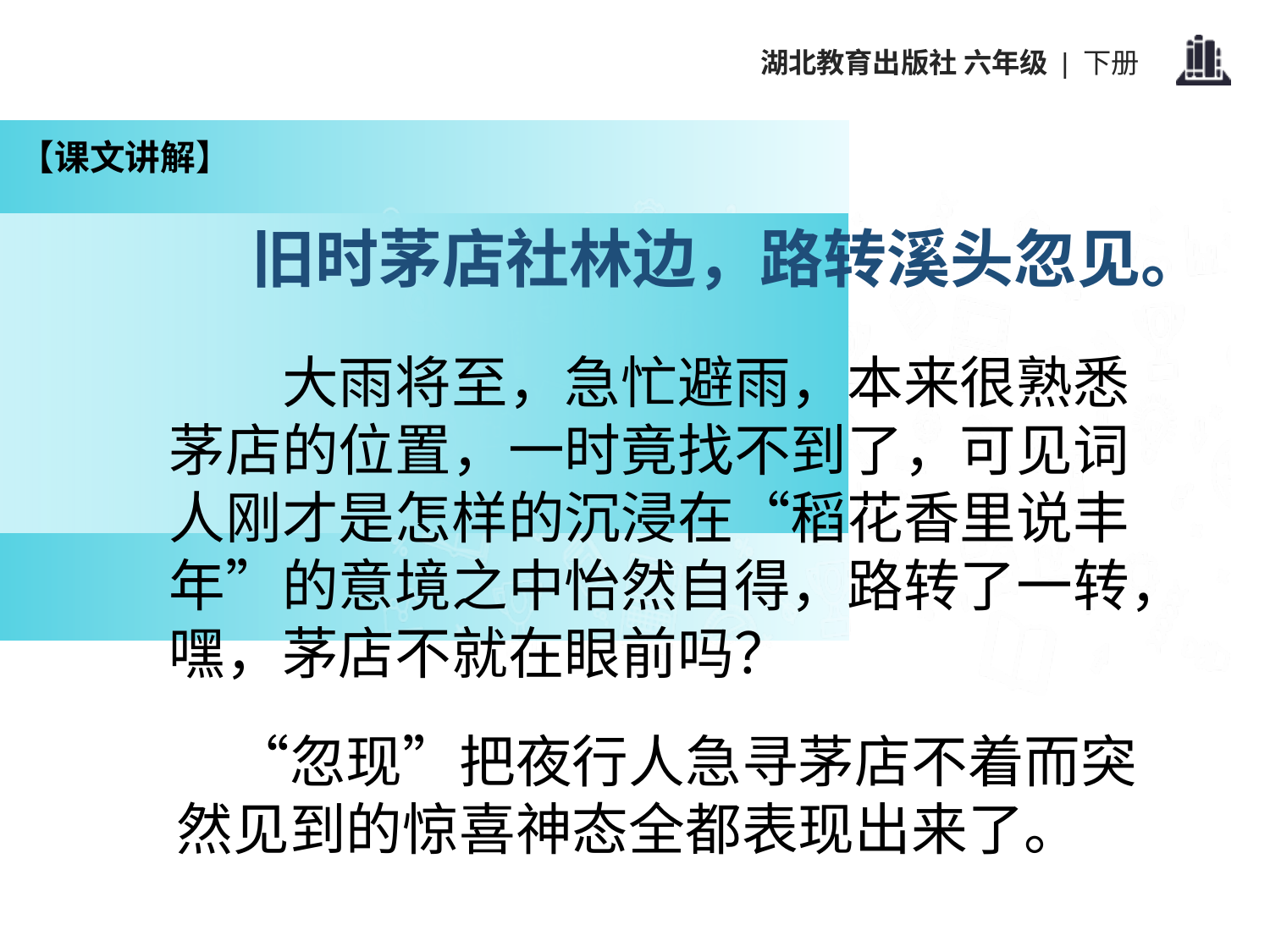

【课文讲解】
旧时茅店社林边，路转溪头忽见。
　　大雨将至，急忙避雨，本来很熟悉茅店的位置，一时竟找不到了，可见词人刚才是怎样的沉浸在“稻花香里说丰年”的意境之中怡然自得，路转了一转，嘿，茅店不就在眼前吗？
　“忽现”把夜行人急寻茅店不着而突然见到的惊喜神态全都表现出来了。